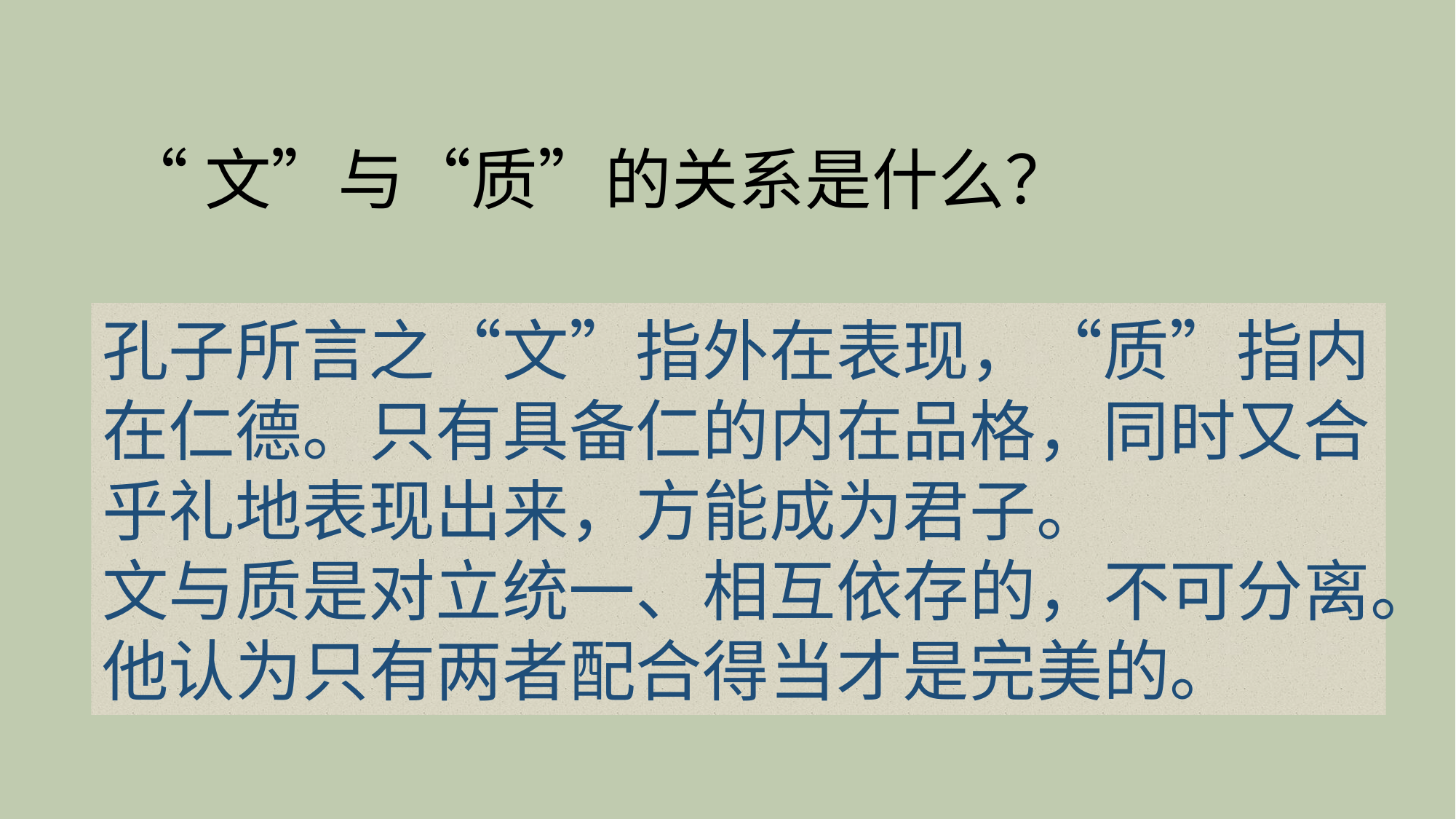

# “文”与“质”的关系是什么？
孔子所言之“文”指外在表现，“质”指内在仁德。只有具备仁的内在品格，同时又合乎礼地表现出来，方能成为君子。
文与质是对立统一、相互依存的，不可分离。他认为只有两者配合得当才是完美的。